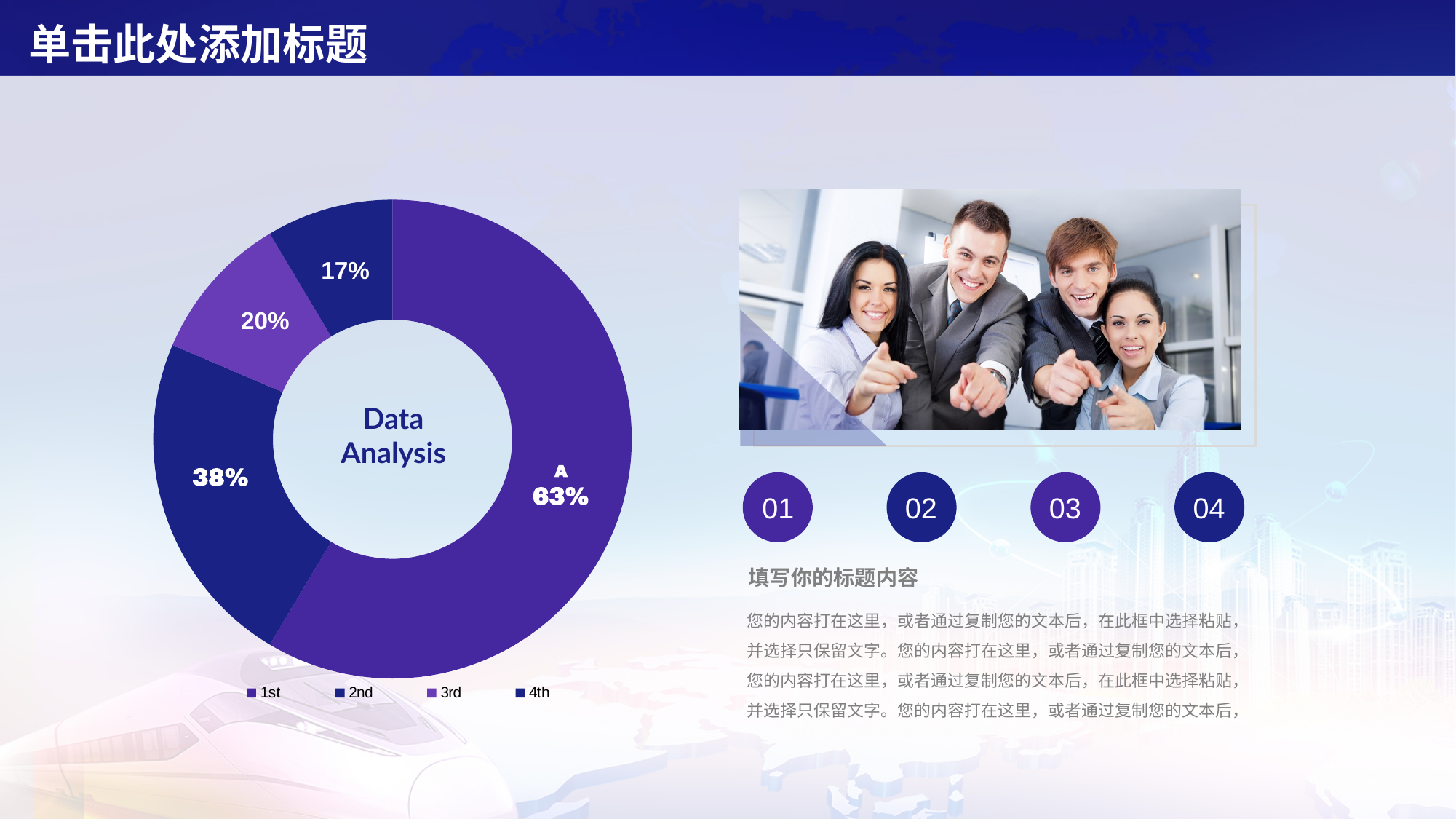

# 单击此处添加标题

### Chart

| Category | Sales |
|---|---|
| 1st  | 8.200000000000001 |
| 2nd  | 3.2 |
| 3rd  | 1.4 |
| 4th  | 1.2 |
17%
20%
Data Analysis
A
63%
38%

01
02
03
04
填写你的标题内容
您的内容打在这里，或者通过复制您的文本后，在此框中选择粘贴，并选择只保留文字。您的内容打在这里，或者通过复制您的文本后，您的内容打在这里，或者通过复制您的文本后，在此框中选择粘贴，并选择只保留文字。您的内容打在这里，或者通过复制您的文本后，